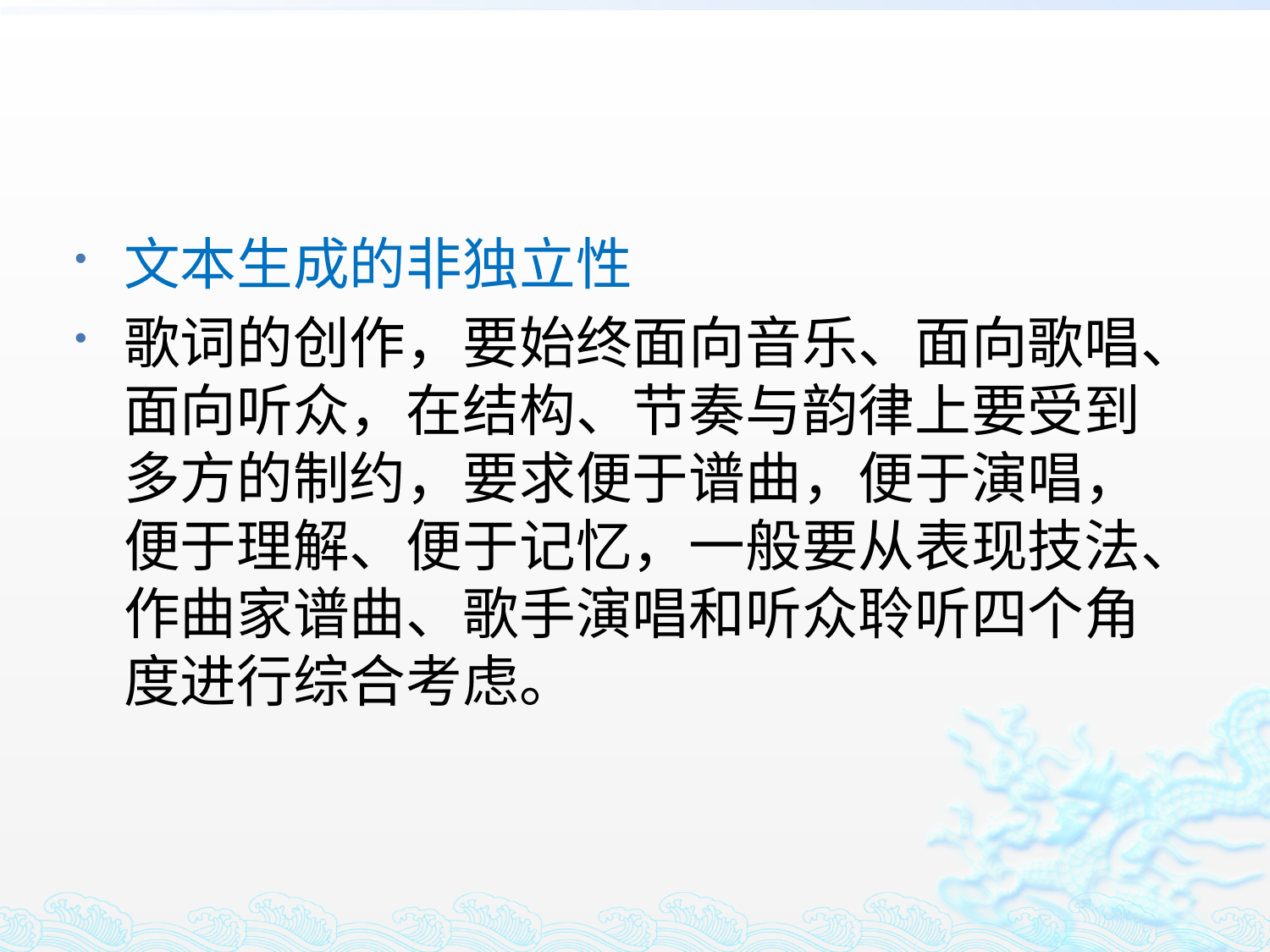

#
文本生成的非独立性
歌词的创作，要始终面向音乐、面向歌唱、面向听众，在结构、节奏与韵律上要受到多方的制约，要求便于谱曲，便于演唱，便于理解、便于记忆，一般要从表现技法、作曲家谱曲、歌手演唱和听众聆听四个角度进行综合考虑。